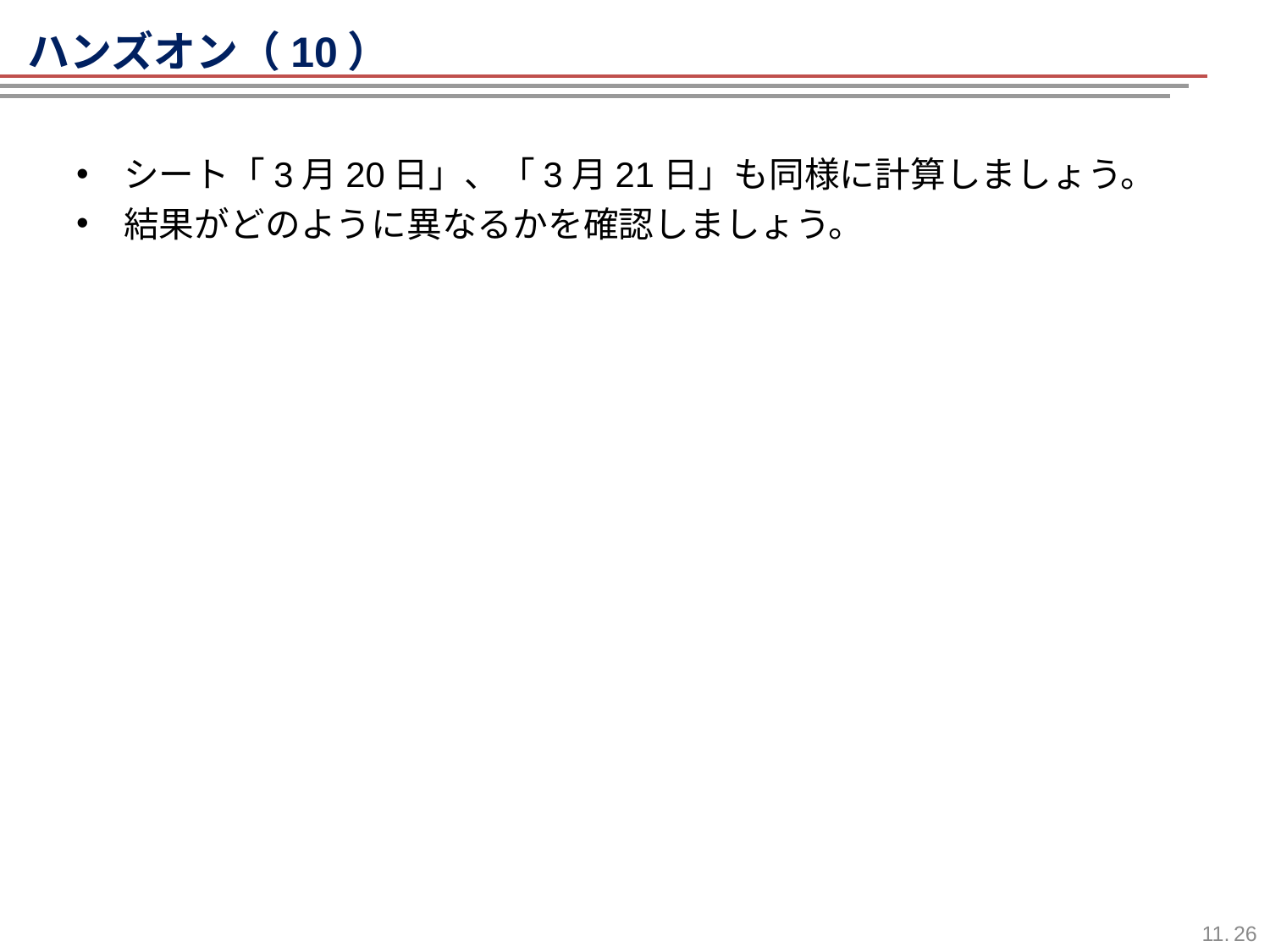

ハンズオン（10）
シート「3月20日」、「3月21日」も同様に計算しましょう。
結果がどのように異なるかを確認しましょう。
26